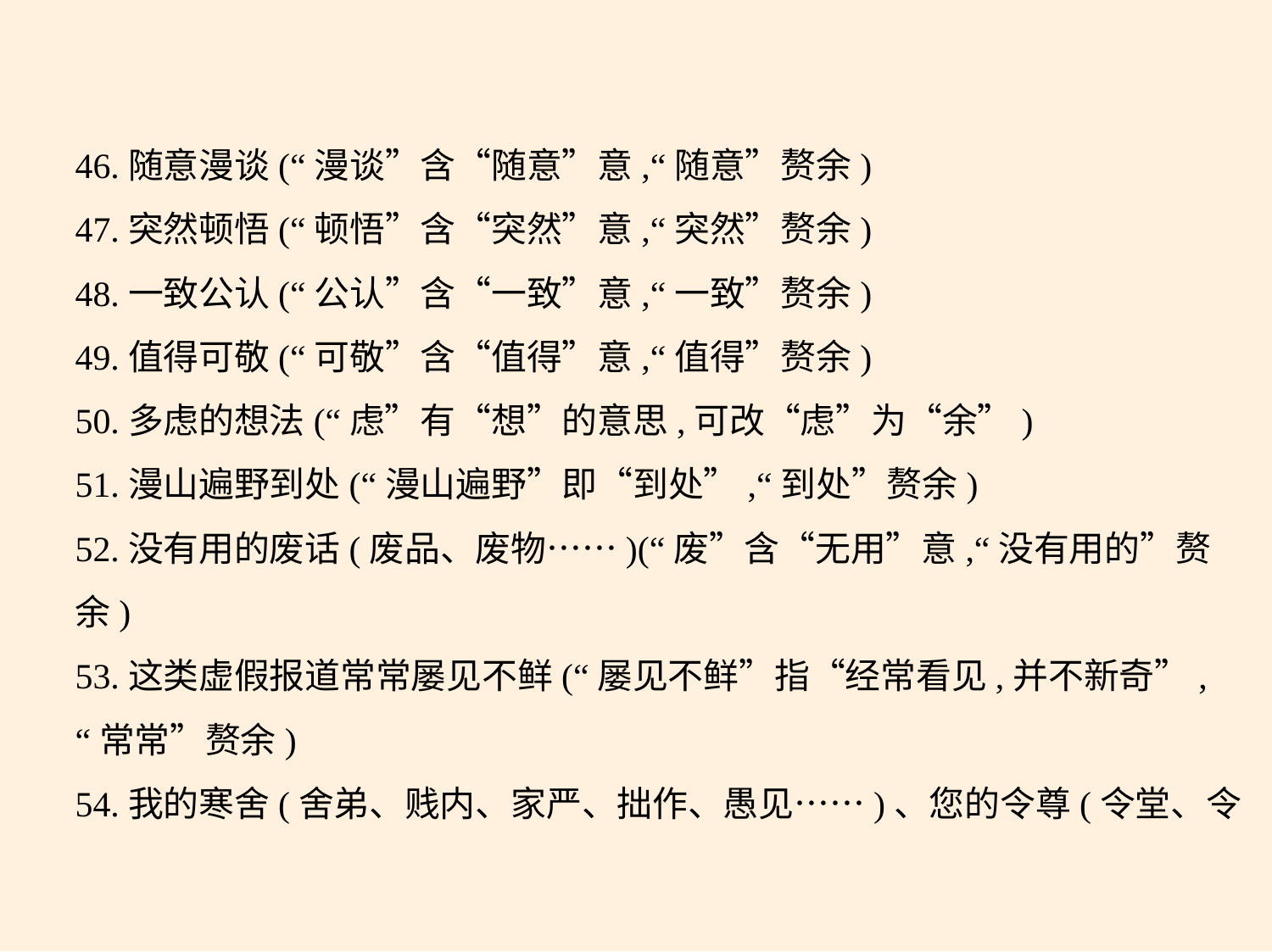

46.随意漫谈(“漫谈”含“随意”意,“随意”赘余)
47.突然顿悟(“顿悟”含“突然”意,“突然”赘余)
48.一致公认(“公认”含“一致”意,“一致”赘余)
49.值得可敬(“可敬”含“值得”意,“值得”赘余)
50.多虑的想法(“虑”有“想”的意思,可改“虑”为“余”)
51.漫山遍野到处(“漫山遍野”即“到处”,“到处”赘余)
52.没有用的废话(废品、废物……)(“废”含“无用”意,“没有用的”赘
余)
53.这类虚假报道常常屡见不鲜(“屡见不鲜”指“经常看见,并不新奇”,
“常常”赘余)
54.我的寒舍(舍弟、贱内、家严、拙作、愚见……)、您的令尊(令堂、令